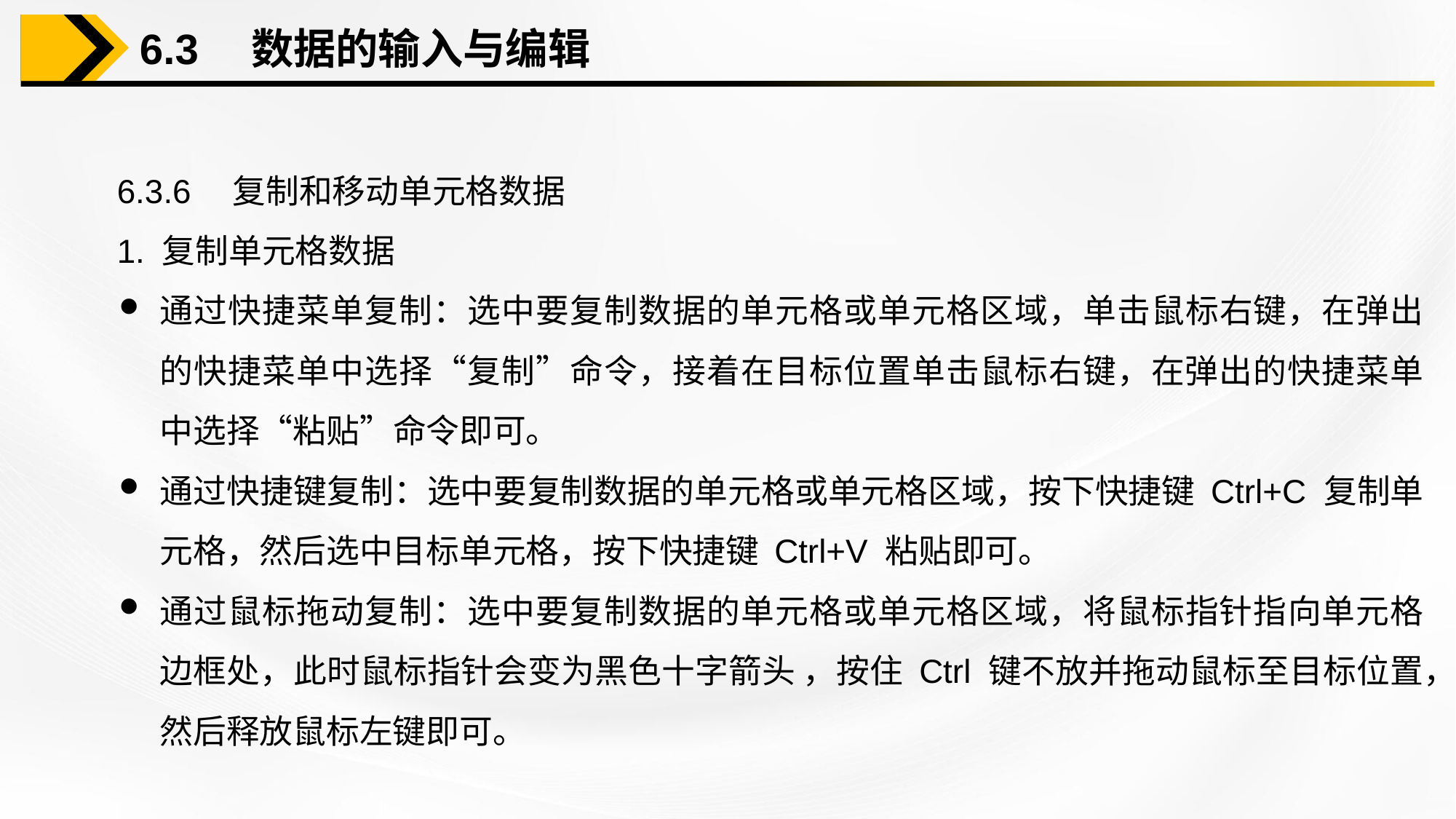

6.3　数据的输入与编辑
6.3.6　复制和移动单元格数据
1. 复制单元格数据
通过快捷菜单复制：选中要复制数据的单元格或单元格区域，单击鼠标右键，在弹出的快捷菜单中选择“复制”命令，接着在目标位置单击鼠标右键，在弹出的快捷菜单中选择“粘贴”命令即可。
通过快捷键复制：选中要复制数据的单元格或单元格区域，按下快捷键 Ctrl+C 复制单元格，然后选中目标单元格，按下快捷键 Ctrl+V 粘贴即可。
通过鼠标拖动复制：选中要复制数据的单元格或单元格区域，将鼠标指针指向单元格边框处，此时鼠标指针会变为黑色十字箭头 ，按住 Ctrl 键不放并拖动鼠标至目标位置，然后释放鼠标左键即可。